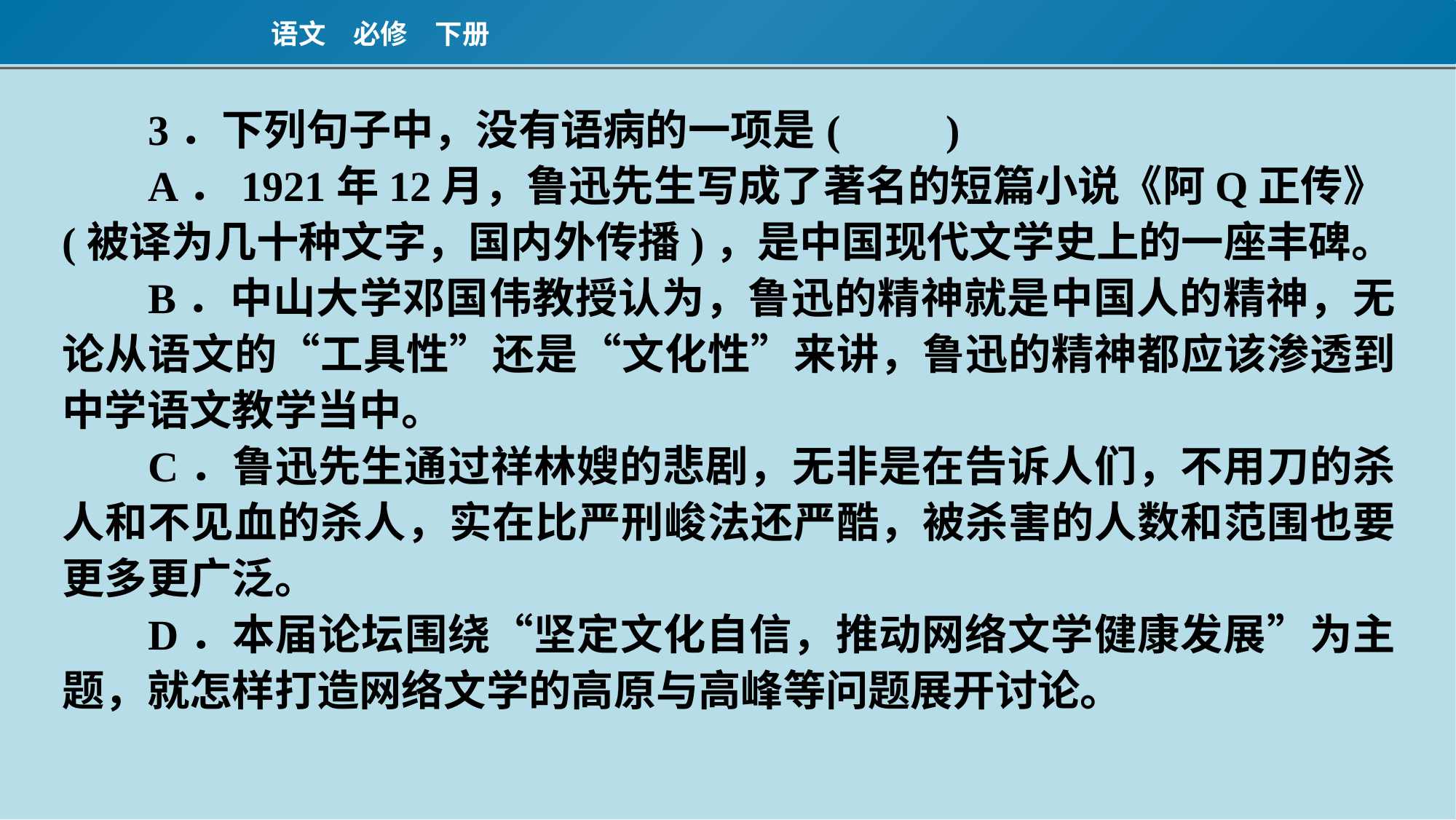

3．下列句子中，没有语病的一项是	(　　)
A．1921年12月，鲁迅先生写成了著名的短篇小说《阿Q正传》(被译为几十种文字，国内外传播)，是中国现代文学史上的一座丰碑。
B．中山大学邓国伟教授认为，鲁迅的精神就是中国人的精神，无论从语文的“工具性”还是“文化性”来讲，鲁迅的精神都应该渗透到中学语文教学当中。
C．鲁迅先生通过祥林嫂的悲剧，无非是在告诉人们，不用刀的杀人和不见血的杀人，实在比严刑峻法还严酷，被杀害的人数和范围也要更多更广泛。
D．本届论坛围绕“坚定文化自信，推动网络文学健康发展”为主题，就怎样打造网络文学的高原与高峰等问题展开讨论。